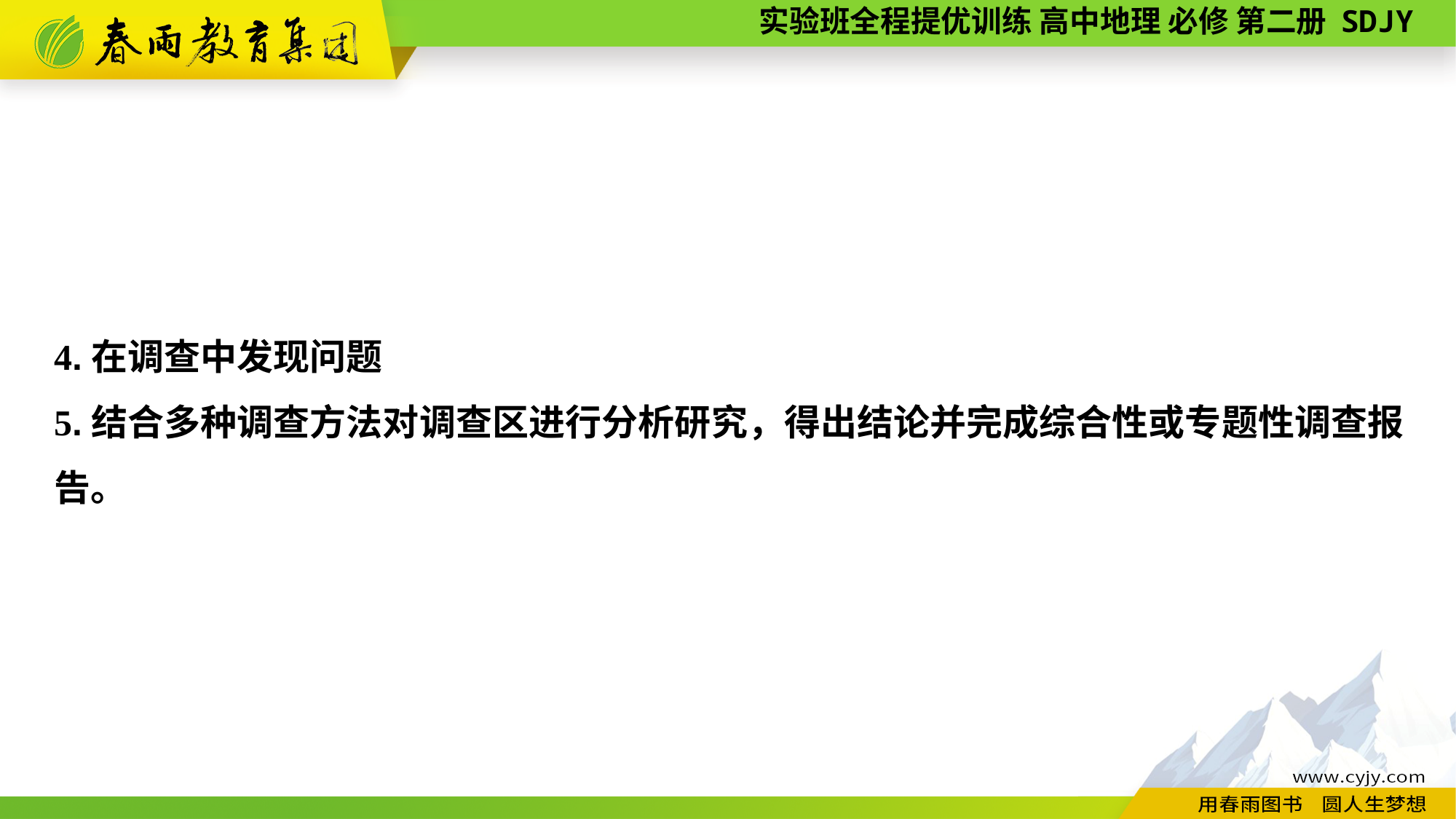

4.在调查中发现问题
5.结合多种调查方法对调查区进行分析研究，得出结论并完成综合性或专题性调查报告。